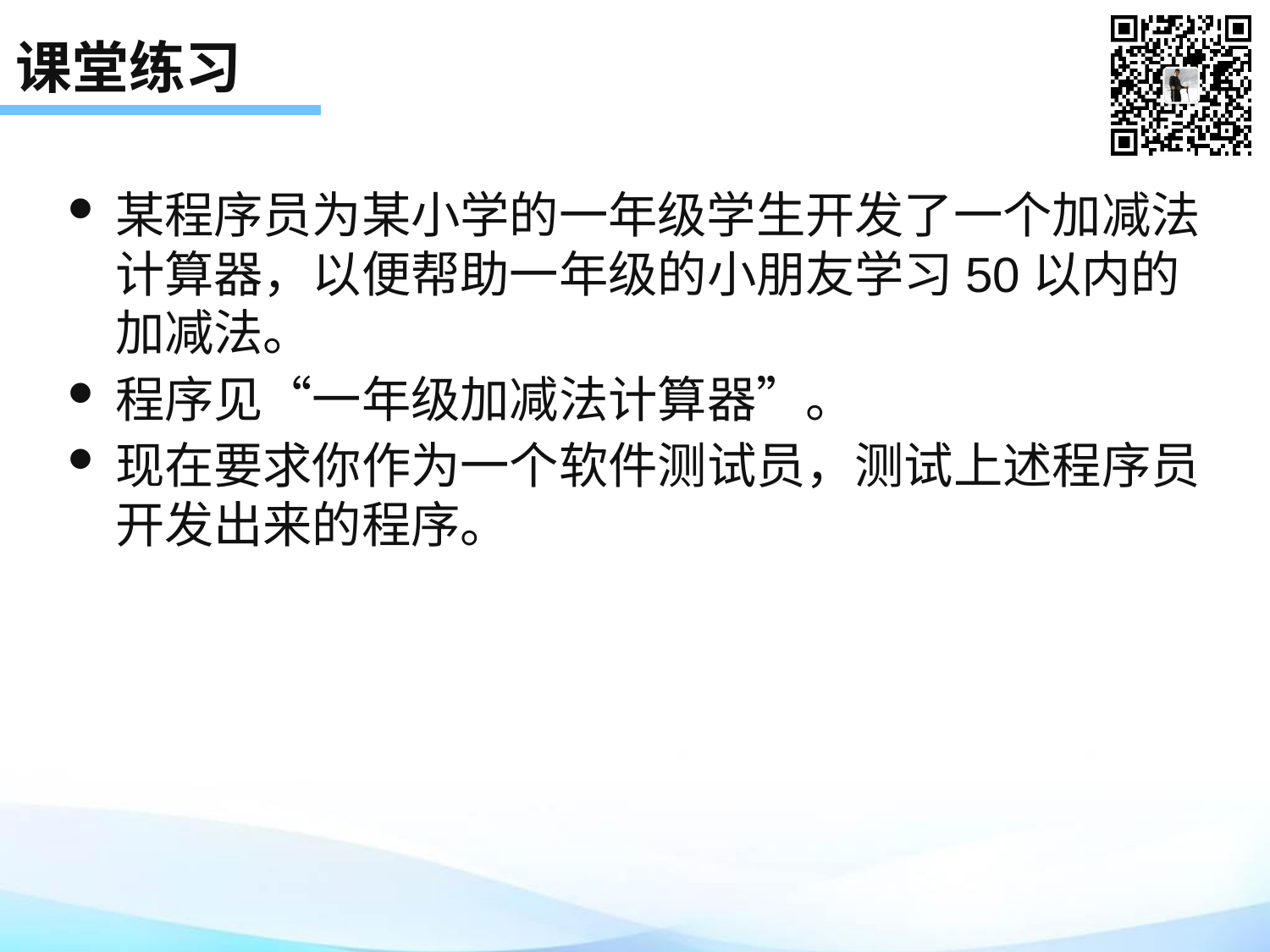

# 课堂练习
某程序员为某小学的一年级学生开发了一个加减法计算器，以便帮助一年级的小朋友学习50以内的加减法。
程序见“一年级加减法计算器”。
现在要求你作为一个软件测试员，测试上述程序员开发出来的程序。